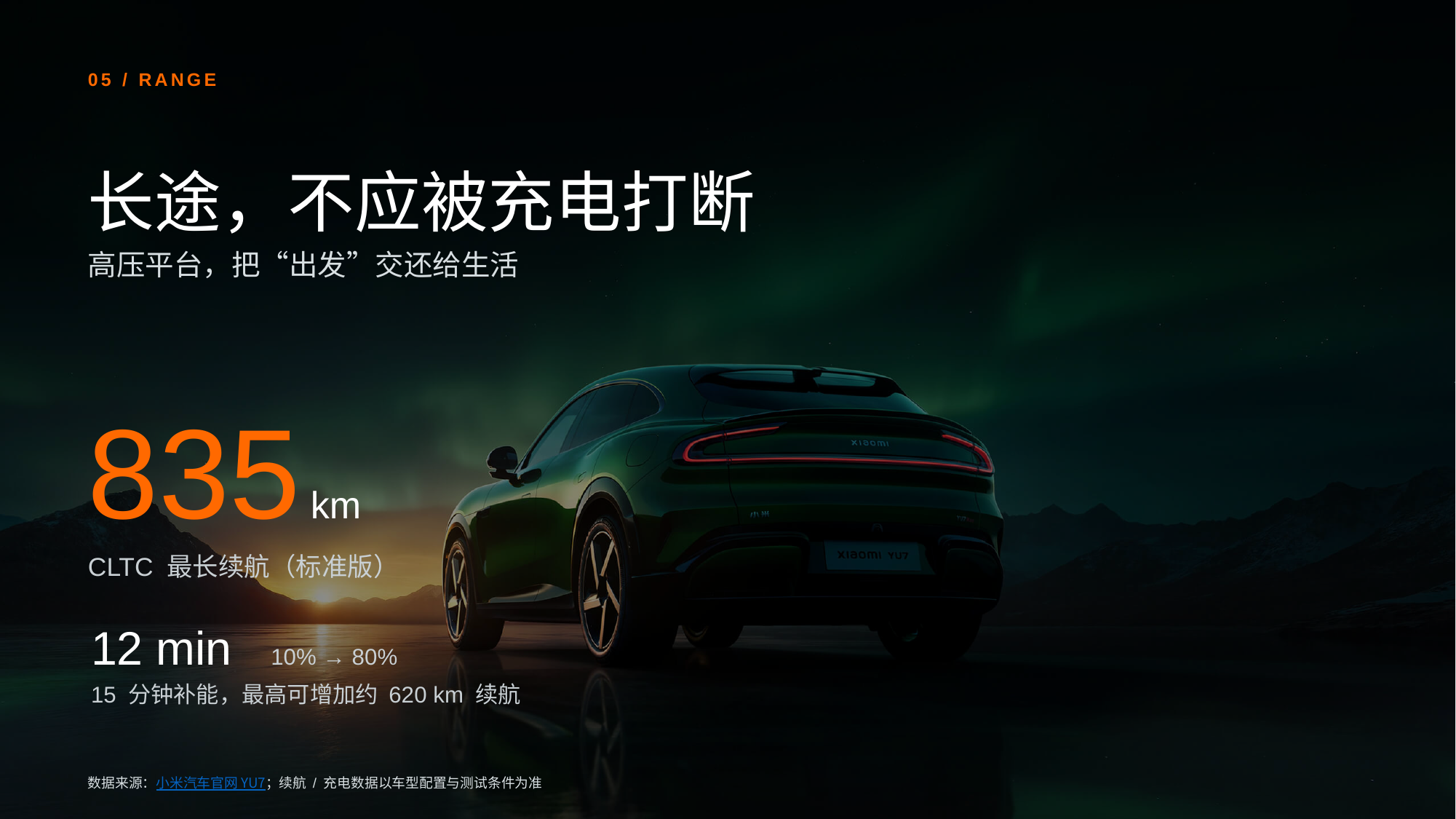

05 / RANGE
长途，不应被充电打断
高压平台，把“出发”交还给生活
835 km
CLTC 最长续航（标准版）
12 min　10% → 80%
15 分钟补能，最高可增加约 620 km 续航
数据来源：小米汽车官网 YU7；续航 / 充电数据以车型配置与测试条件为准